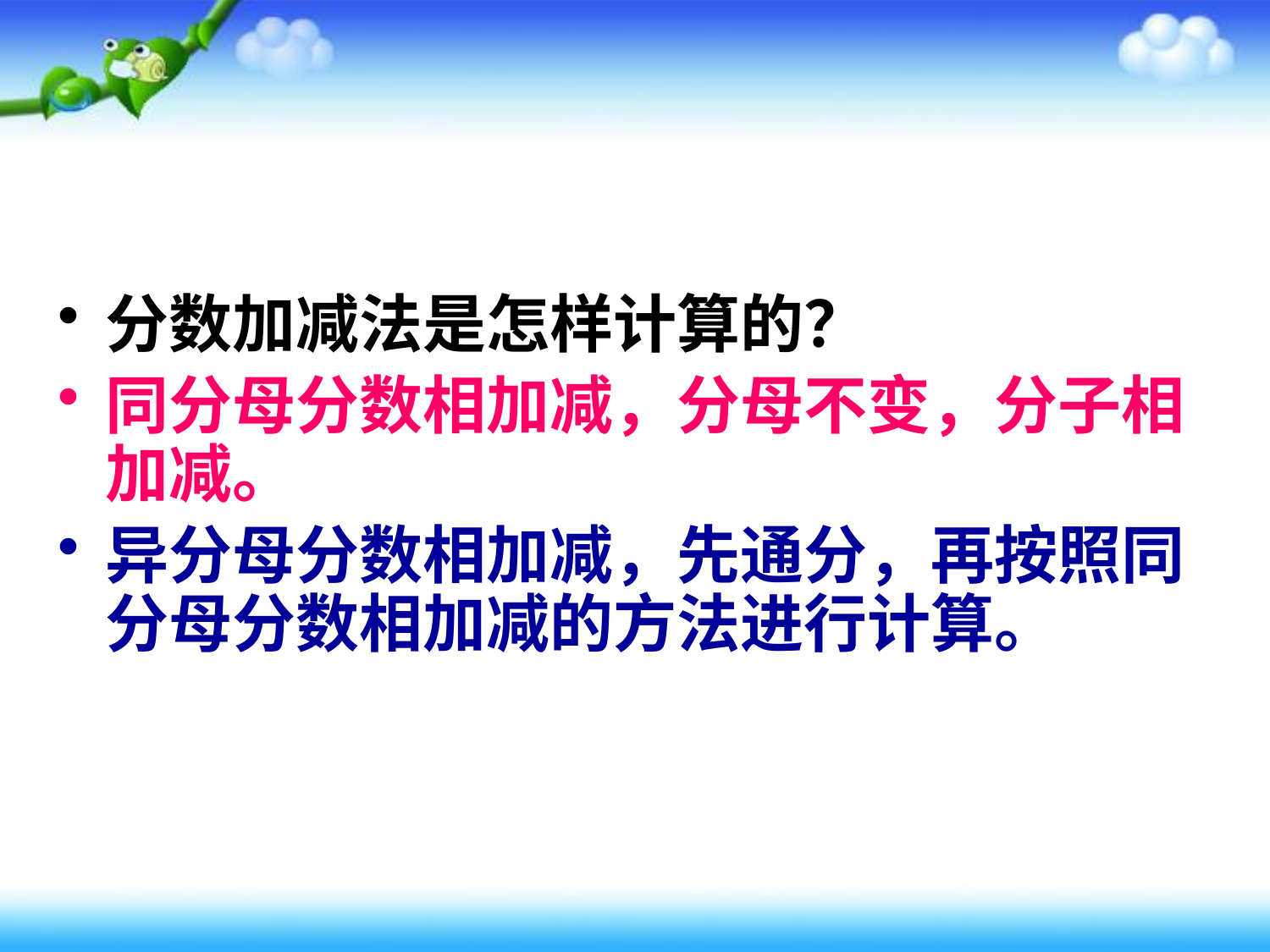

分数加减法是怎样计算的？
同分母分数相加减，分母不变，分子相加减。
异分母分数相加减，先通分，再按照同分母分数相加减的方法进行计算。